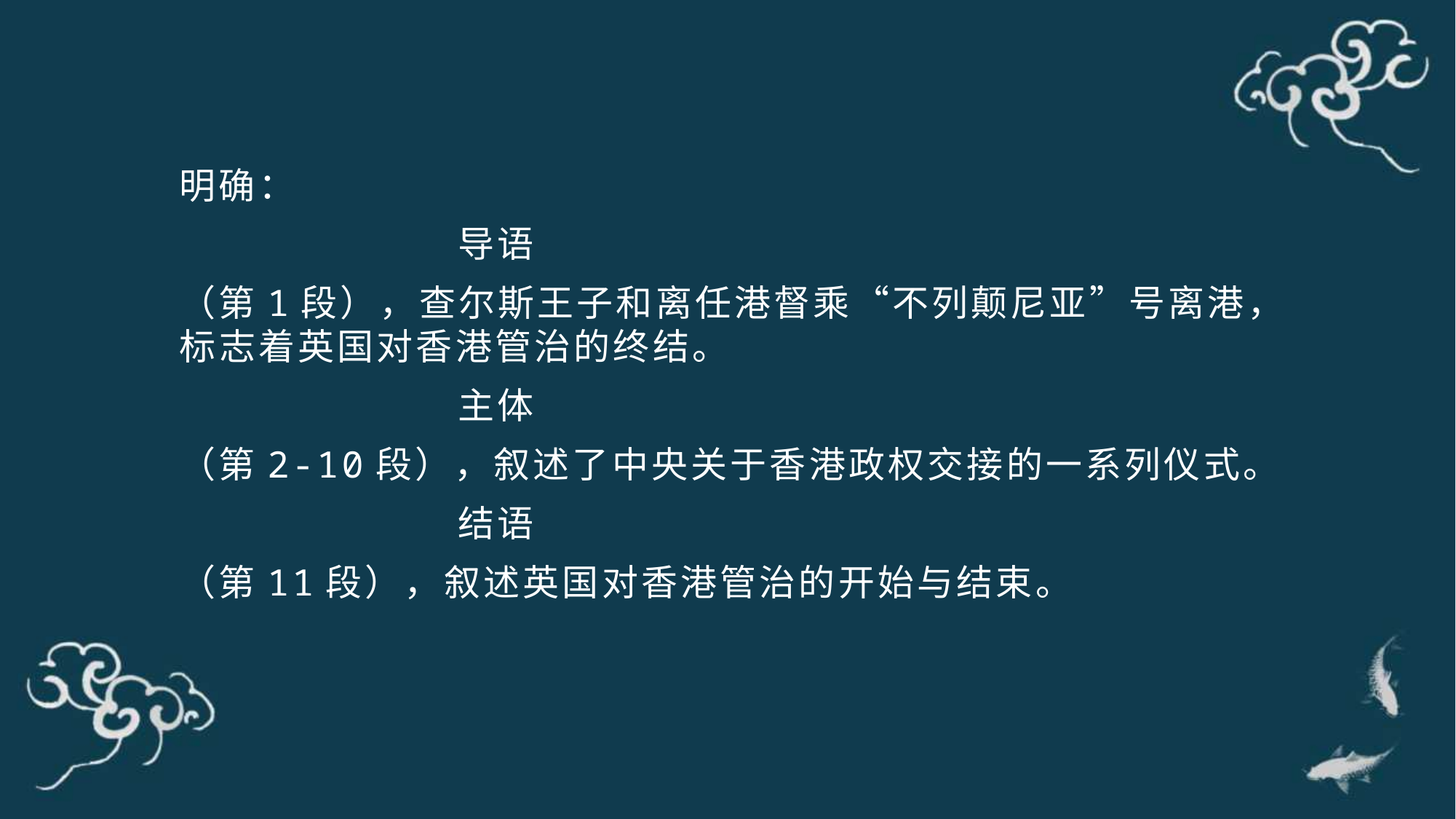

明确：
                        导语
（第1段），查尔斯王子和离任港督乘“不列颠尼亚”号离港，标志着英国对香港管治的终结。
                        主体
（第2-10段），叙述了中央关于香港政权交接的一系列仪式。
                        结语
（第11段），叙述英国对香港管治的开始与结束。